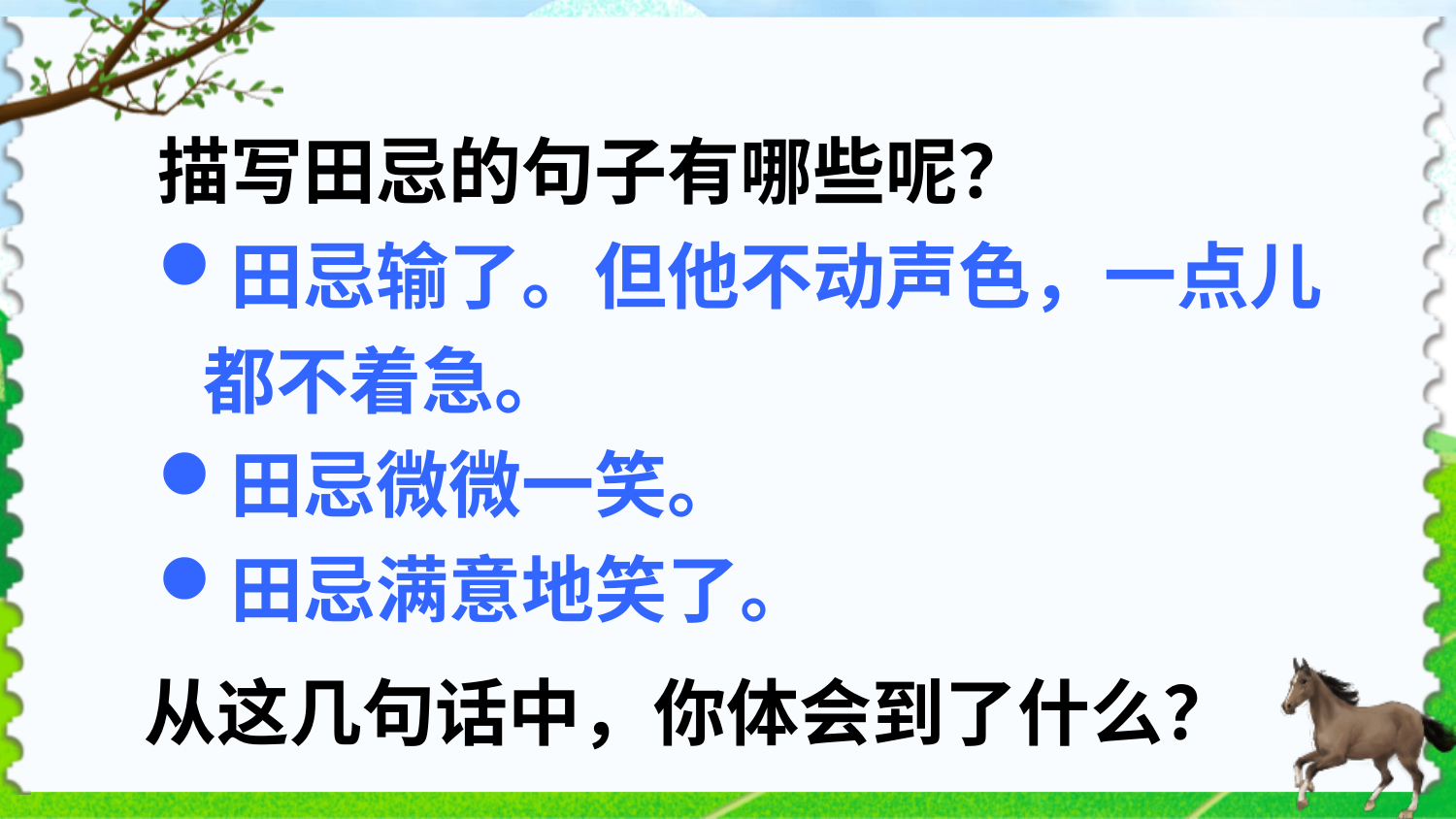

描写田忌的句子有哪些呢？
田忌输了。但他不动声色，一点儿都不着急。
田忌微微一笑。
田忌满意地笑了。
从这几句话中，你体会到了什么？